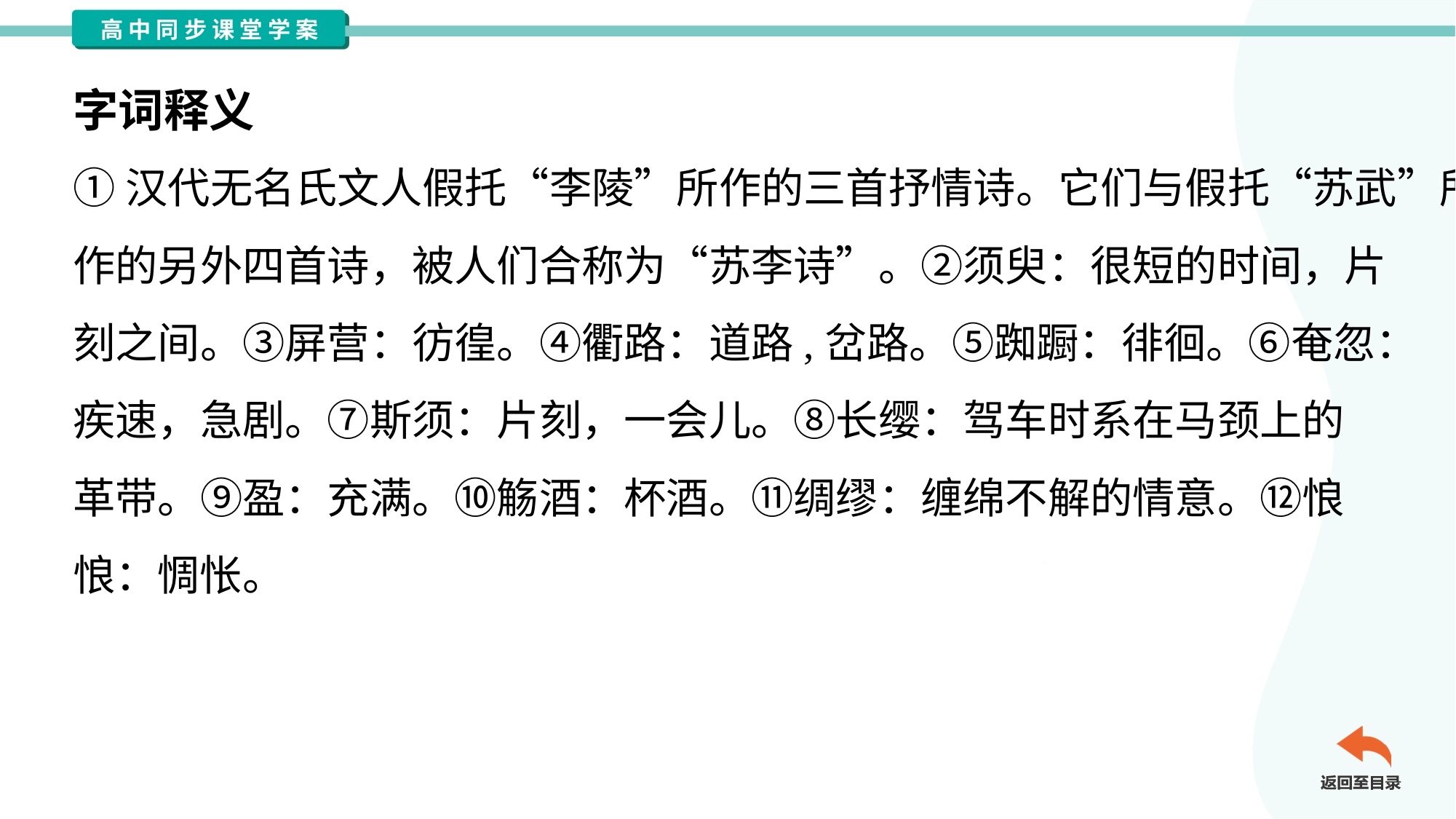

字词释义
①汉代无名氏文人假托“李陵”所作的三首抒情诗。它们与假托“苏武”所
作的另外四首诗，被人们合称为“苏李诗”。②须臾：很短的时间，片
刻之间。③屏营：彷徨。④衢路：道路,岔路。⑤踟蹰：徘徊。⑥奄忽：
疾速，急剧。⑦斯须：片刻，一会儿。⑧长缨：驾车时系在马颈上的
革带。⑨盈：充满。⑩觞酒：杯酒。⑪绸缪：缠绵不解的情意。⑫悢
悢：惆怅。